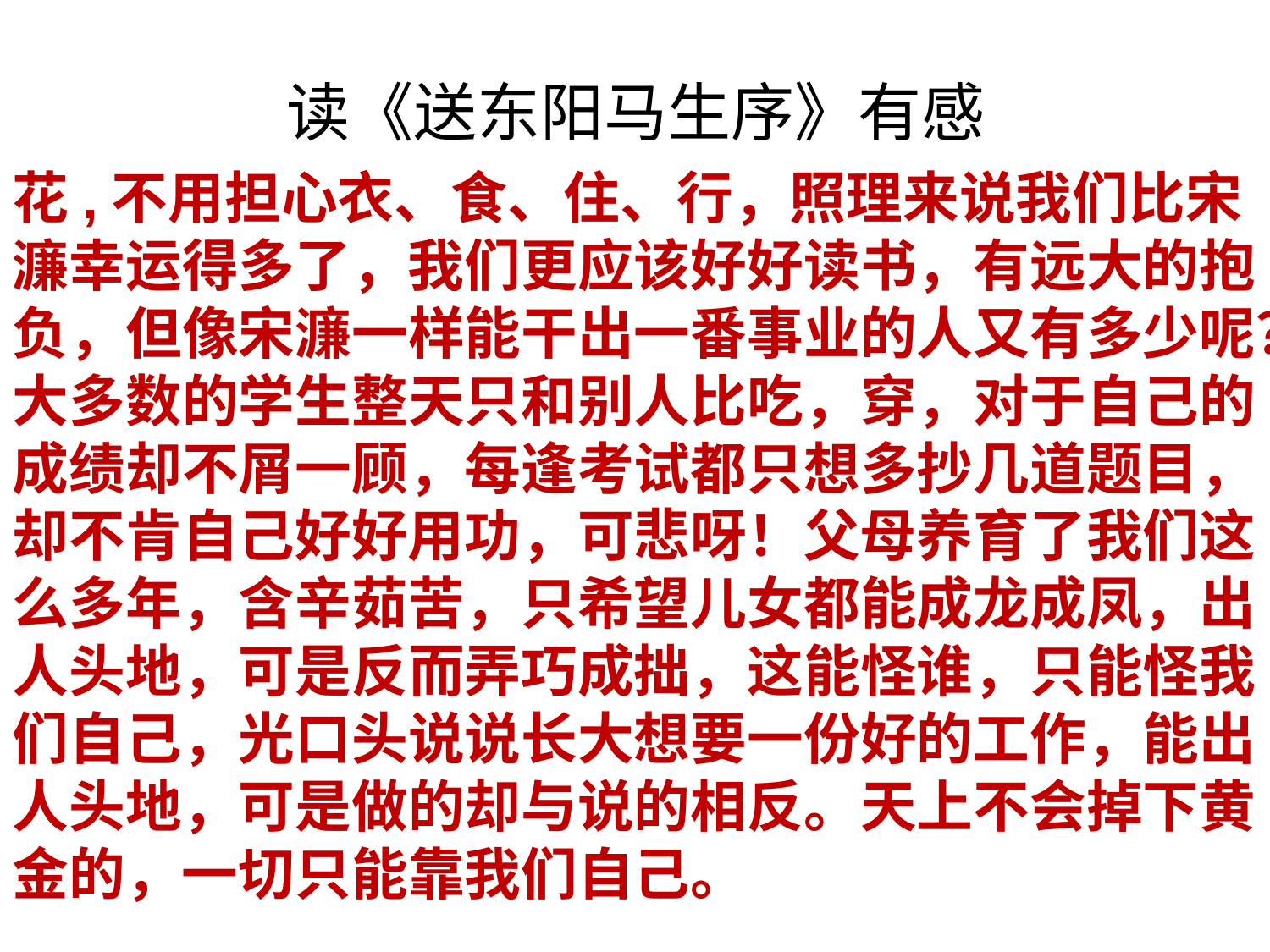

读《送东阳马生序》有感
花,不用担心衣、食、住、行，照理来说我们比宋濂幸运得多了，我们更应该好好读书，有远大的抱负，但像宋濂一样能干出一番事业的人又有多少呢？大多数的学生整天只和别人比吃，穿，对于自己的成绩却不屑一顾，每逢考试都只想多抄几道题目，却不肯自己好好用功，可悲呀！父母养育了我们这么多年，含辛茹苦，只希望儿女都能成龙成凤，出人头地，可是反而弄巧成拙，这能怪谁，只能怪我们自己，光口头说说长大想要一份好的工作，能出人头地，可是做的却与说的相反。天上不会掉下黄金的，一切只能靠我们自己。